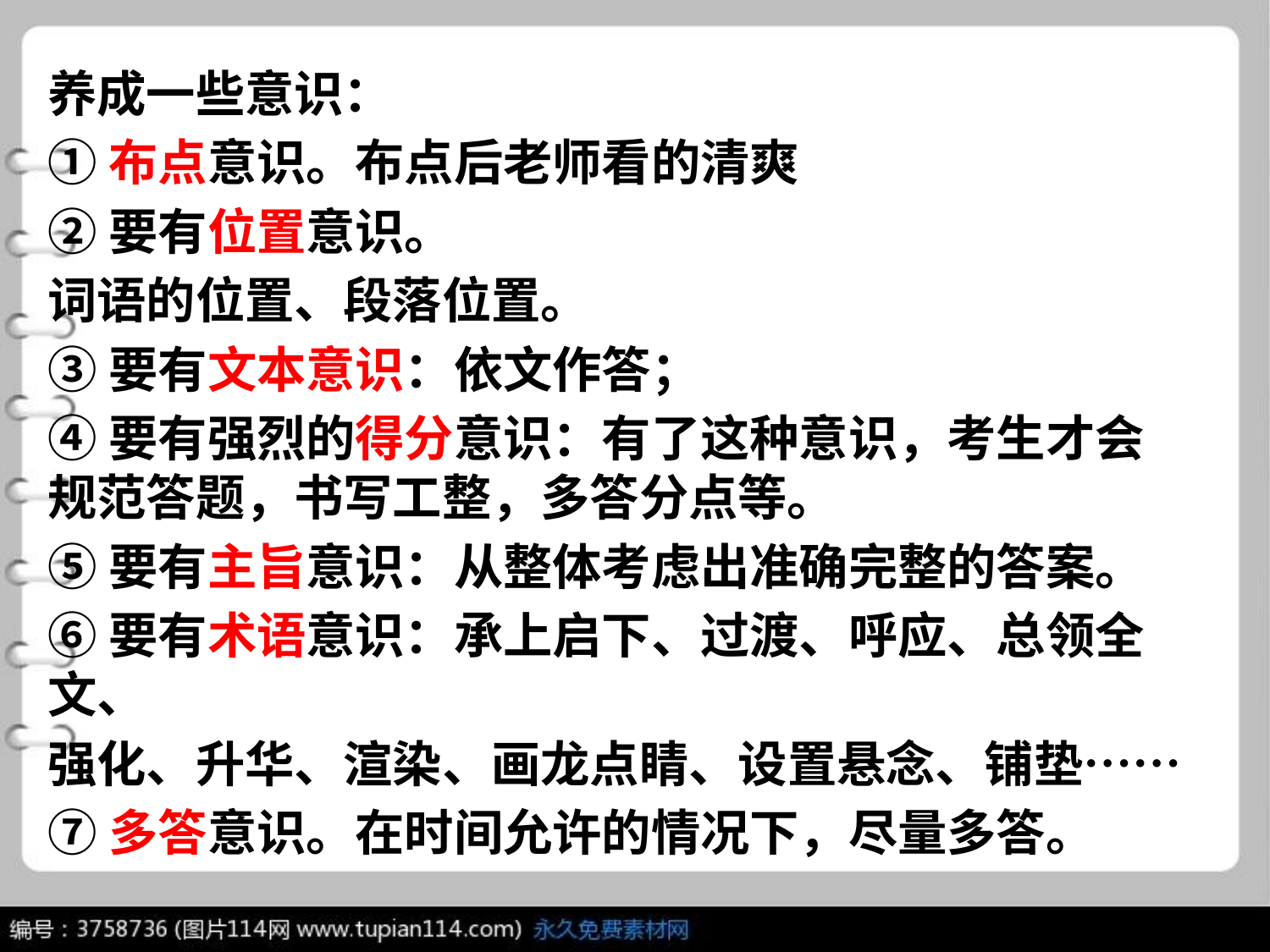

养成一些意识：
①布点意识。布点后老师看的清爽
②要有位置意识。
词语的位置、段落位置。
③要有文本意识：依文作答；
④要有强烈的得分意识：有了这种意识，考生才会规范答题，书写工整，多答分点等。
⑤要有主旨意识：从整体考虑出准确完整的答案。
⑥要有术语意识：承上启下、过渡、呼应、总领全文、
强化、升华、渲染、画龙点睛、设置悬念、铺垫……
⑦多答意识。在时间允许的情况下，尽量多答。